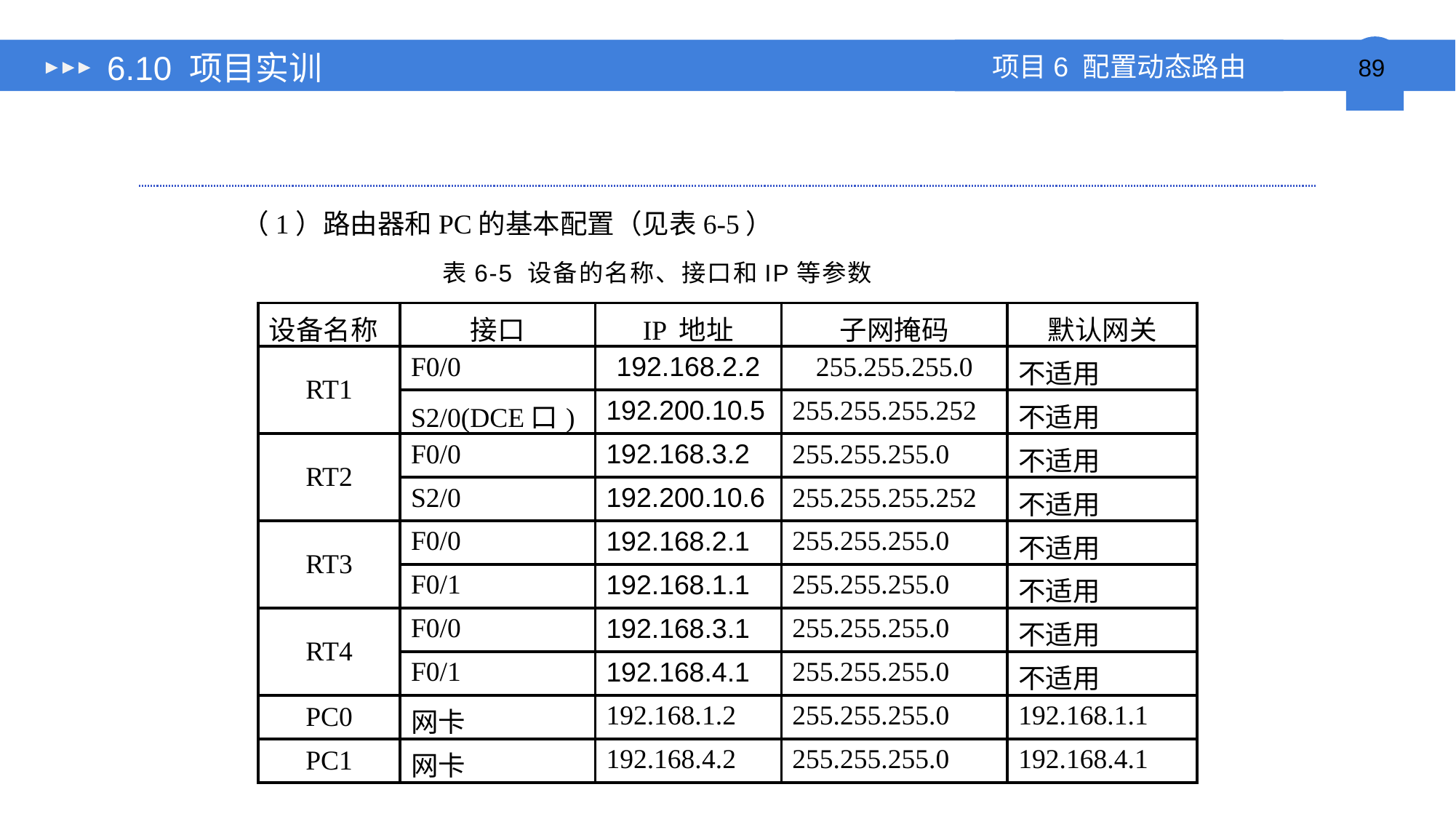

# 6.10 项目实训

（1）路由器和PC的基本配置（见表6-5）

表6-5 设备的名称、接口和IP等参数

| 设备名称 | 接口 | IP 地址 | 子网掩码 | 默认网关 |
| --- | --- | --- | --- | --- |
| RT1 | F0/0 | 192.168.2.2 | 255.255.255.0 | 不适用 |
|  | S2/0(DCE口) | 192.200.10.5 | 255.255.255.252 | 不适用 |
| RT2 | F0/0 | 192.168.3.2 | 255.255.255.0 | 不适用 |
|  | S2/0 | 192.200.10.6 | 255.255.255.252 | 不适用 |
| RT3 | F0/0 | 192.168.2.1 | 255.255.255.0 | 不适用 |
|  | F0/1 | 192.168.1.1 | 255.255.255.0 | 不适用 |
| RT4 | F0/0 | 192.168.3.1 | 255.255.255.0 | 不适用 |
|  | F0/1 | 192.168.4.1 | 255.255.255.0 | 不适用 |
| PC0 | 网卡 | 192.168.1.2 | 255.255.255.0 | 192.168.1.1 |
| PC1 | 网卡 | 192.168.4.2 | 255.255.255.0 | 192.168.4.1 |